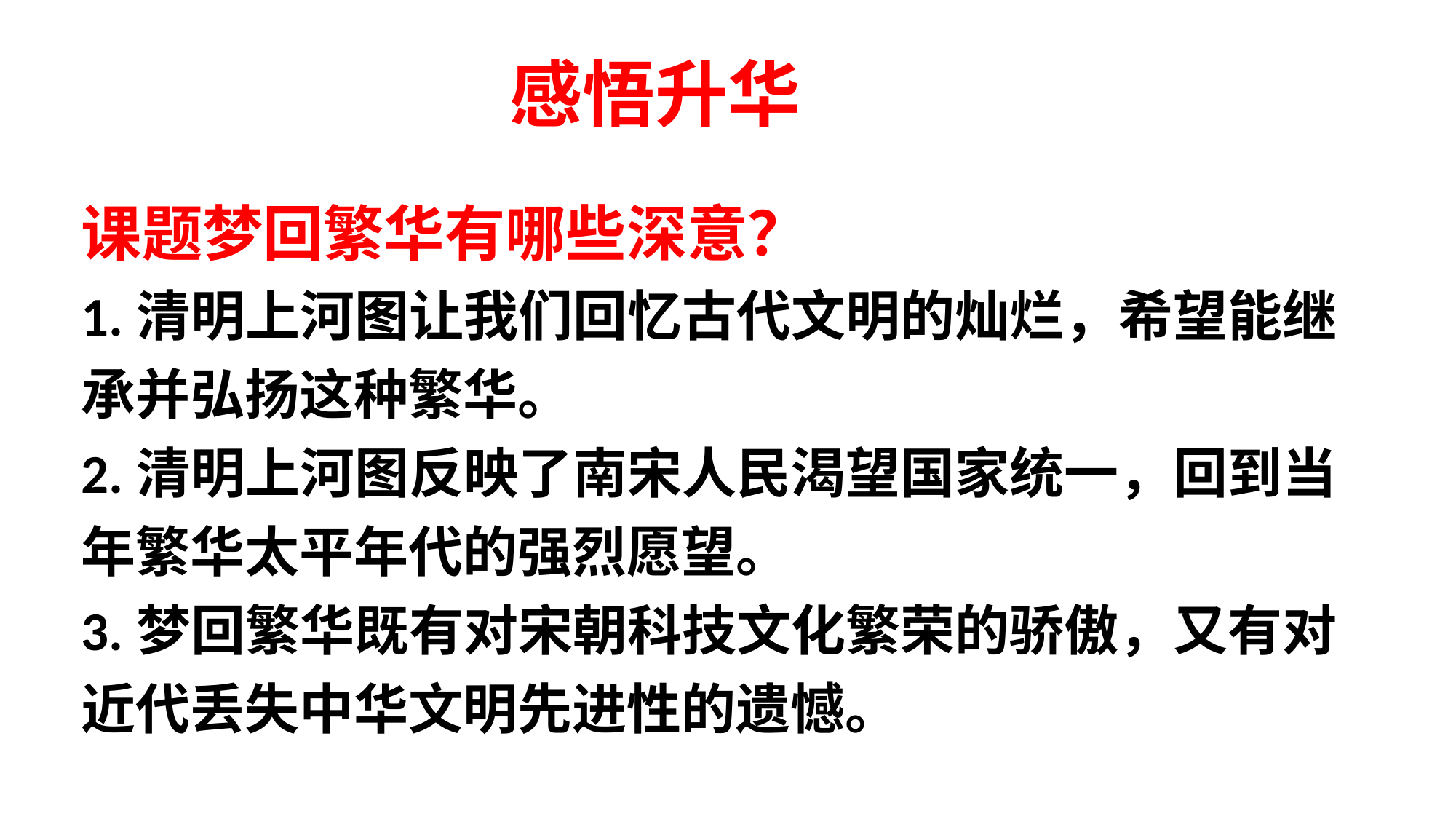

感悟升华
课题梦回繁华有哪些深意？
1.清明上河图让我们回忆古代文明的灿烂，希望能继承并弘扬这种繁华。
2.清明上河图反映了南宋人民渴望国家统一，回到当年繁华太平年代的强烈愿望。
3.梦回繁华既有对宋朝科技文化繁荣的骄傲，又有对近代丢失中华文明先进性的遗憾。